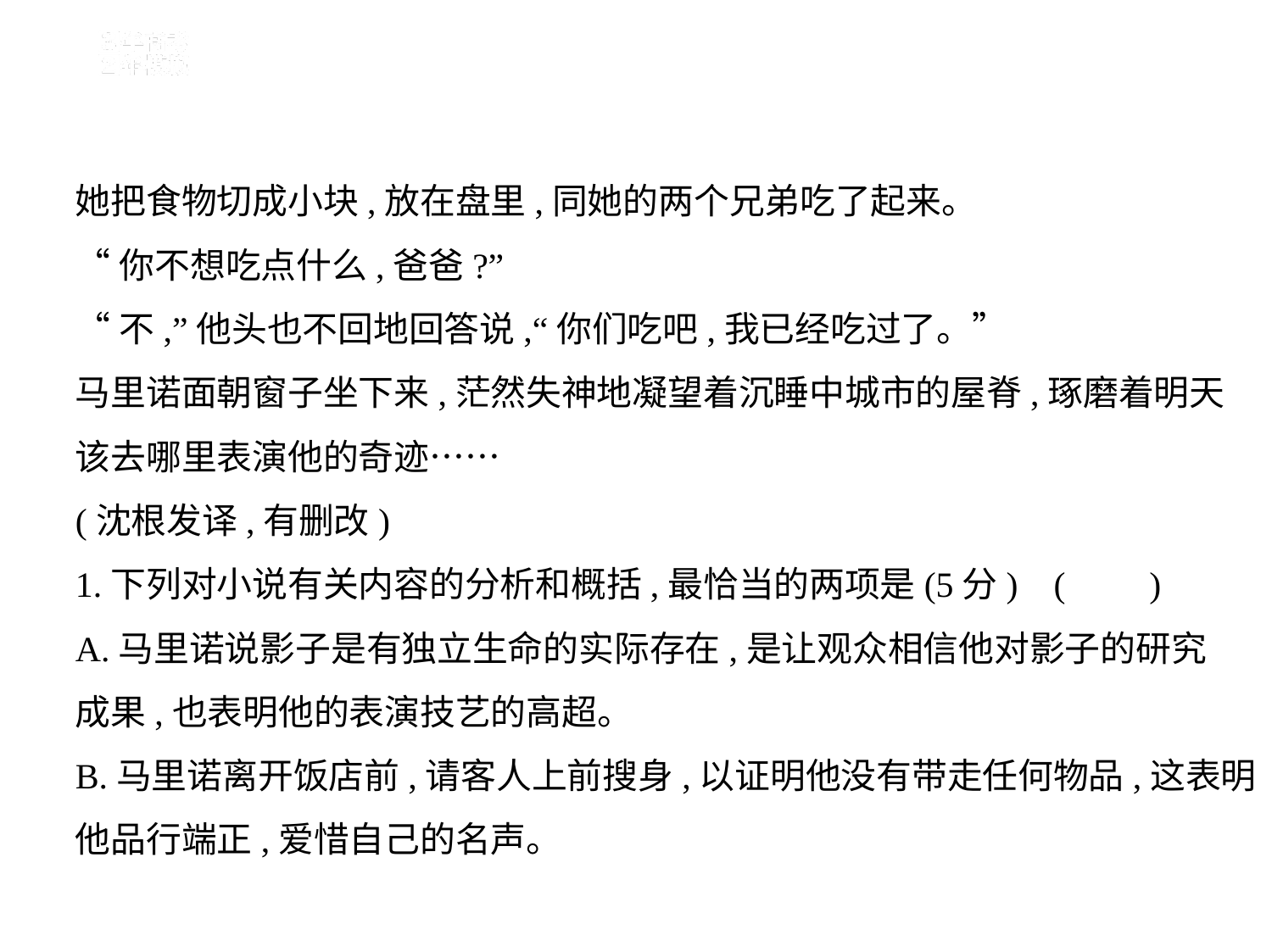

她把食物切成小块,放在盘里,同她的两个兄弟吃了起来。
“你不想吃点什么,爸爸?”
“不,”他头也不回地回答说,“你们吃吧,我已经吃过了。”
马里诺面朝窗子坐下来,茫然失神地凝望着沉睡中城市的屋脊,琢磨着明天
该去哪里表演他的奇迹……
(沈根发译,有删改)
1.下列对小说有关内容的分析和概括,最恰当的两项是(5分) (　    )
A.马里诺说影子是有独立生命的实际存在,是让观众相信他对影子的研究
成果,也表明他的表演技艺的高超。
B.马里诺离开饭店前,请客人上前搜身,以证明他没有带走任何物品,这表明
他品行端正,爱惜自己的名声。